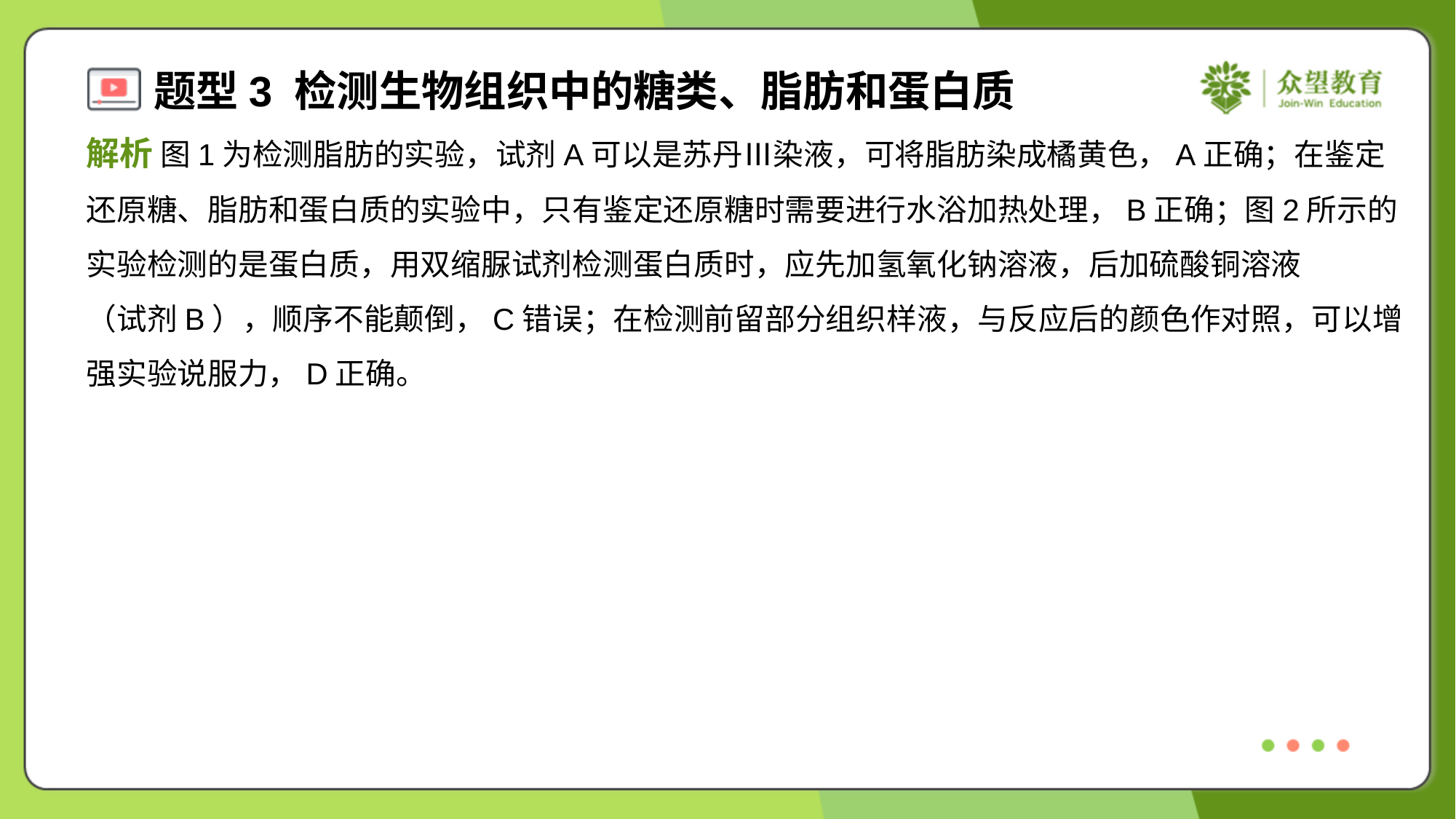

解析 图1为检测脂肪的实验，试剂A可以是苏丹Ⅲ染液，可将脂肪染成橘黄色，A正确；在鉴定
还原糖、脂肪和蛋白质的实验中，只有鉴定还原糖时需要进行水浴加热处理，B正确；图2所示的
实验检测的是蛋白质，用双缩脲试剂检测蛋白质时，应先加氢氧化钠溶液，后加硫酸铜溶液
（试剂B），顺序不能颠倒，C错误；在检测前留部分组织样液，与反应后的颜色作对照，可以增
强实验说服力，D正确。